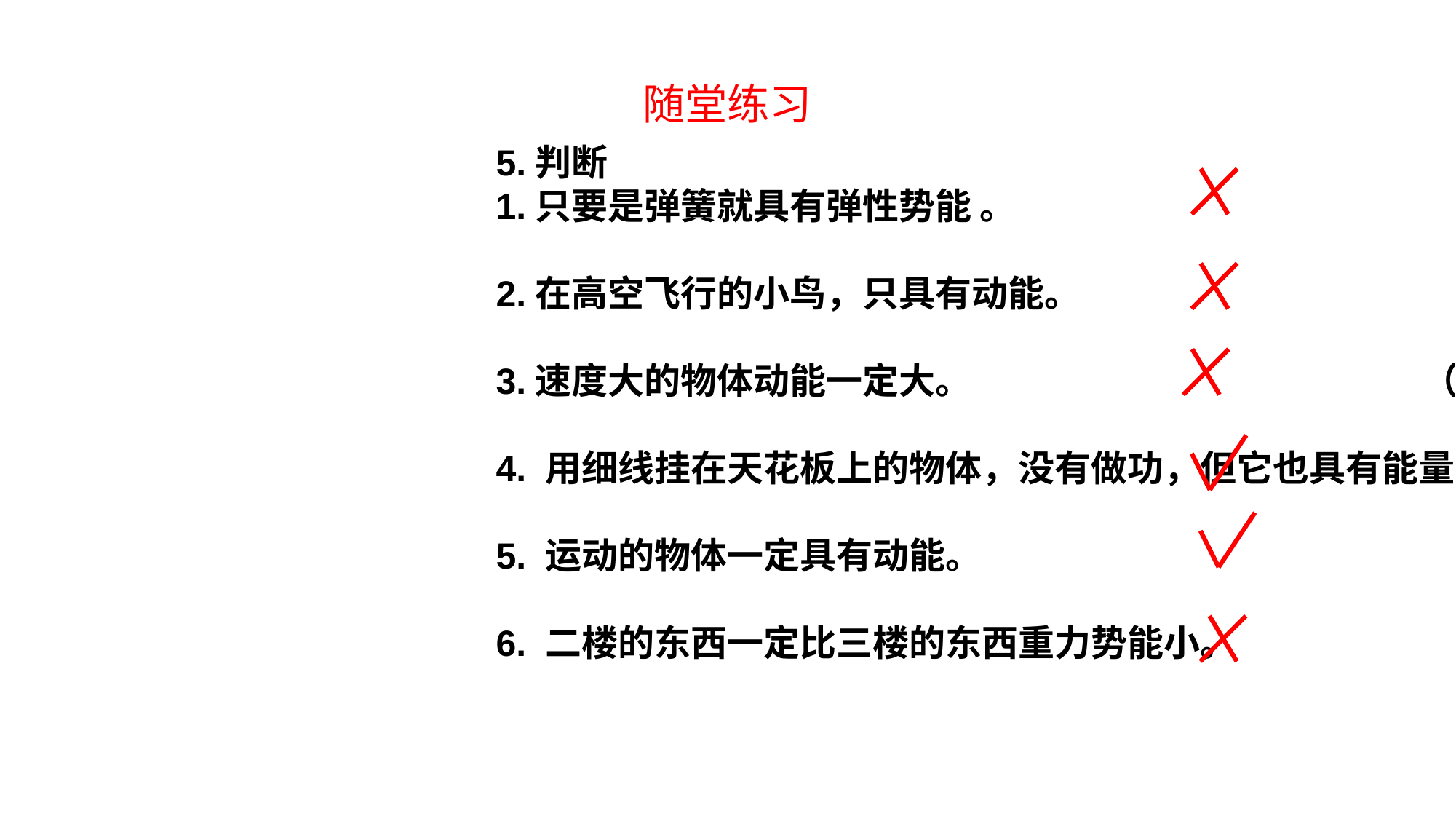

随堂练习
5.判断
1.只要是弹簧就具有弹性势能 。                                                   （      ）

2.在高空飞行的小鸟，只具有动能。                                           （      ）

3.速度大的物体动能一定大。                                                       （      ）

4. 用细线挂在天花板上的物体，没有做功，但它也具有能量  （      ）

5. 运动的物体一定具有动能。                                                        （      ）

6. 二楼的东西一定比三楼的东西重力势能小。                            （      ）